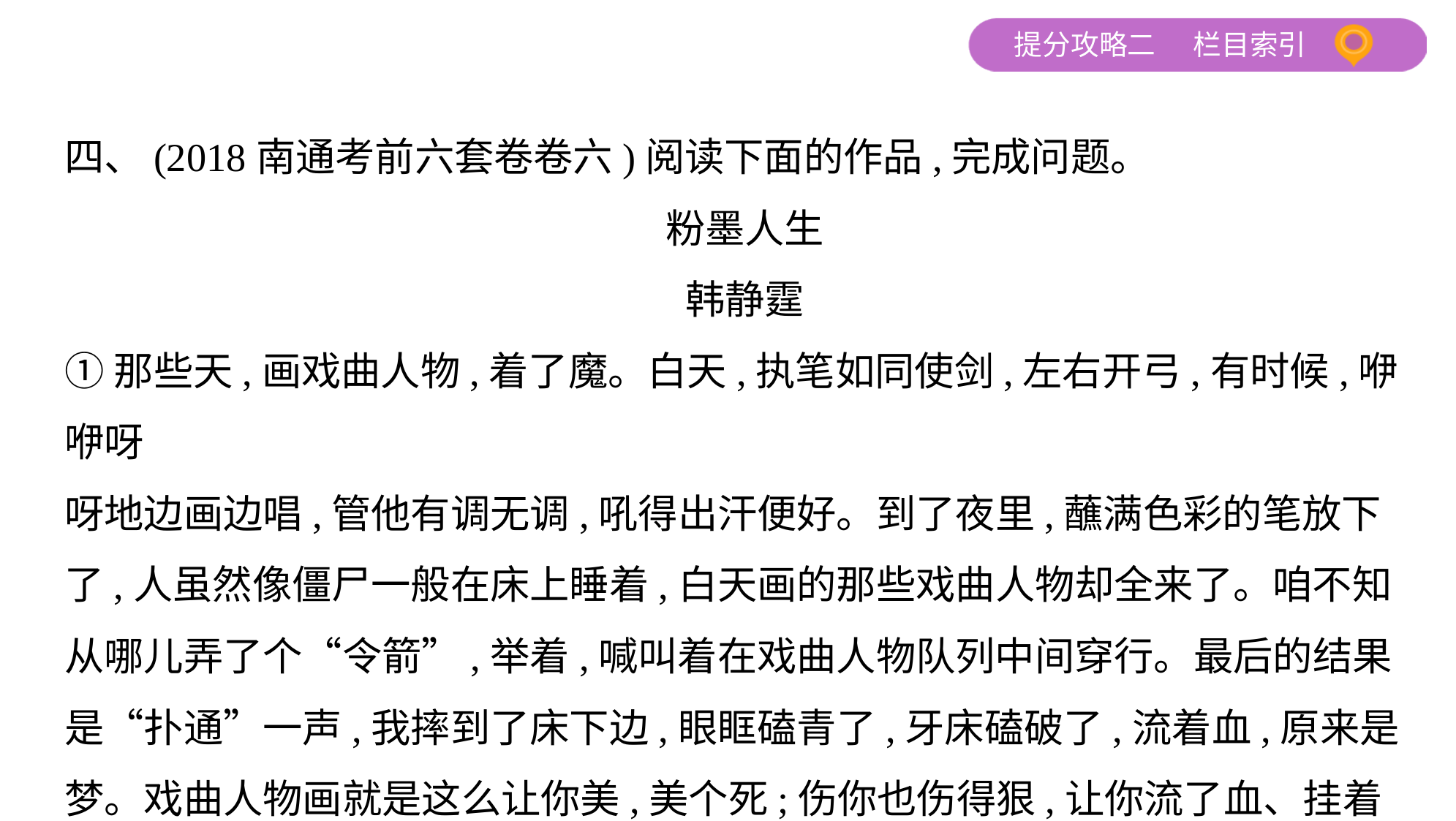

四、(2018南通考前六套卷卷六)阅读下面的作品,完成问题。
粉墨人生
韩静霆
①那些天,画戏曲人物,着了魔。白天,执笔如同使剑,左右开弓,有时候,咿咿呀
呀地边画边唱,管他有调无调,吼得出汗便好。到了夜里,蘸满色彩的笔放下
了,人虽然像僵尸一般在床上睡着,白天画的那些戏曲人物却全来了。咱不知
从哪儿弄了个“令箭”,举着,喊叫着在戏曲人物队列中间穿行。最后的结果
是“扑通”一声,我摔到了床下边,眼眶磕青了,牙床磕破了,流着血,原来是
梦。戏曲人物画就是这么让你美,美个死;伤你也伤得狠,让你流了血、挂着